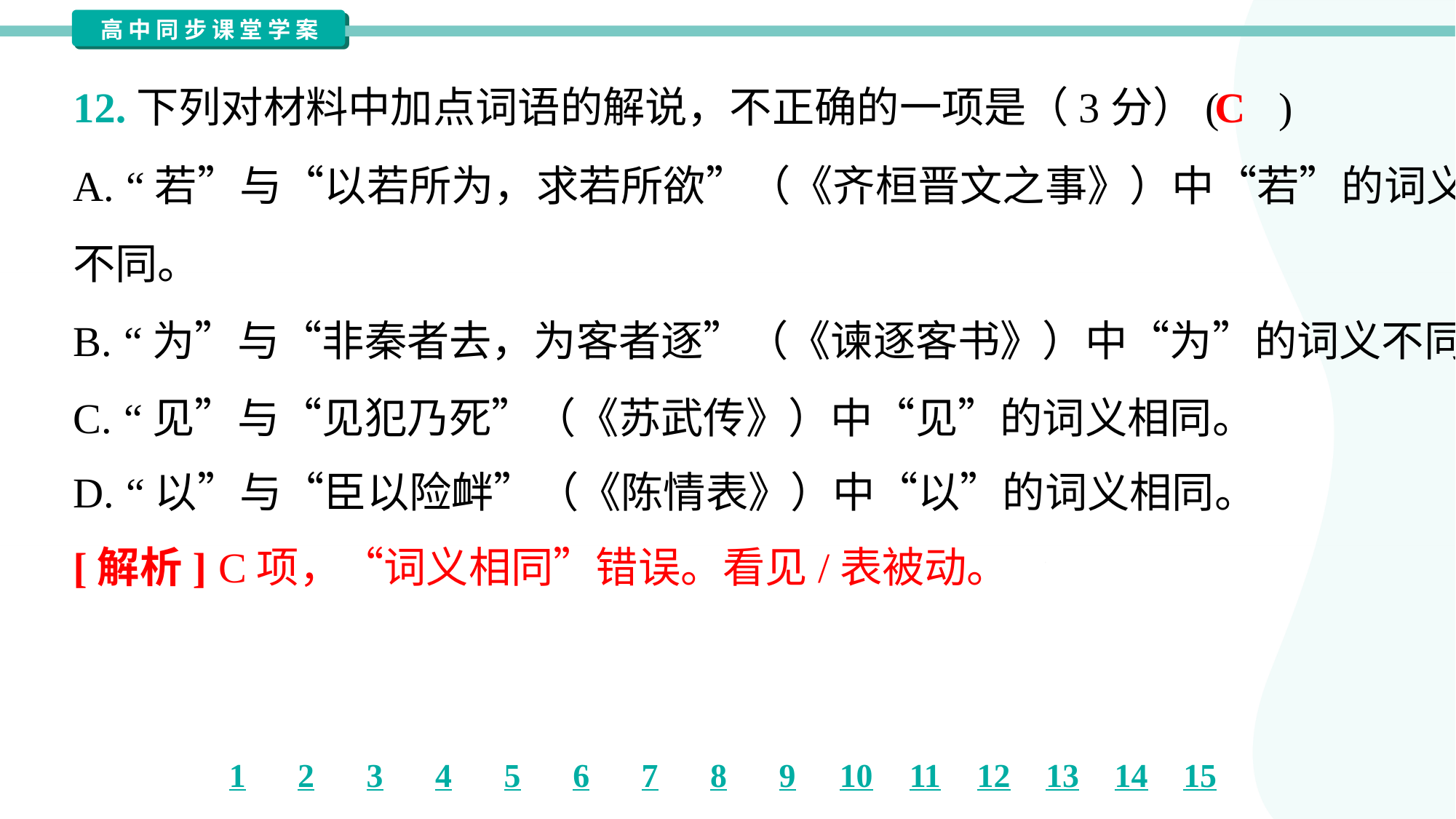

C
12.下列对材料中加点词语的解说，不正确的一项是（3分）(     )
A. “若”与“以若所为，求若所欲”（《齐桓晋文之事》）中“若”的词义
不同。
B. “为”与“非秦者去，为客者逐”（《谏逐客书》）中“为”的词义不同。
C. “见”与“见犯乃死”（《苏武传》）中“见”的词义相同。
D. “以”与“臣以险衅”（《陈情表》）中“以”的词义相同。
[解析] C项，“词义相同”错误。看见/表被动。